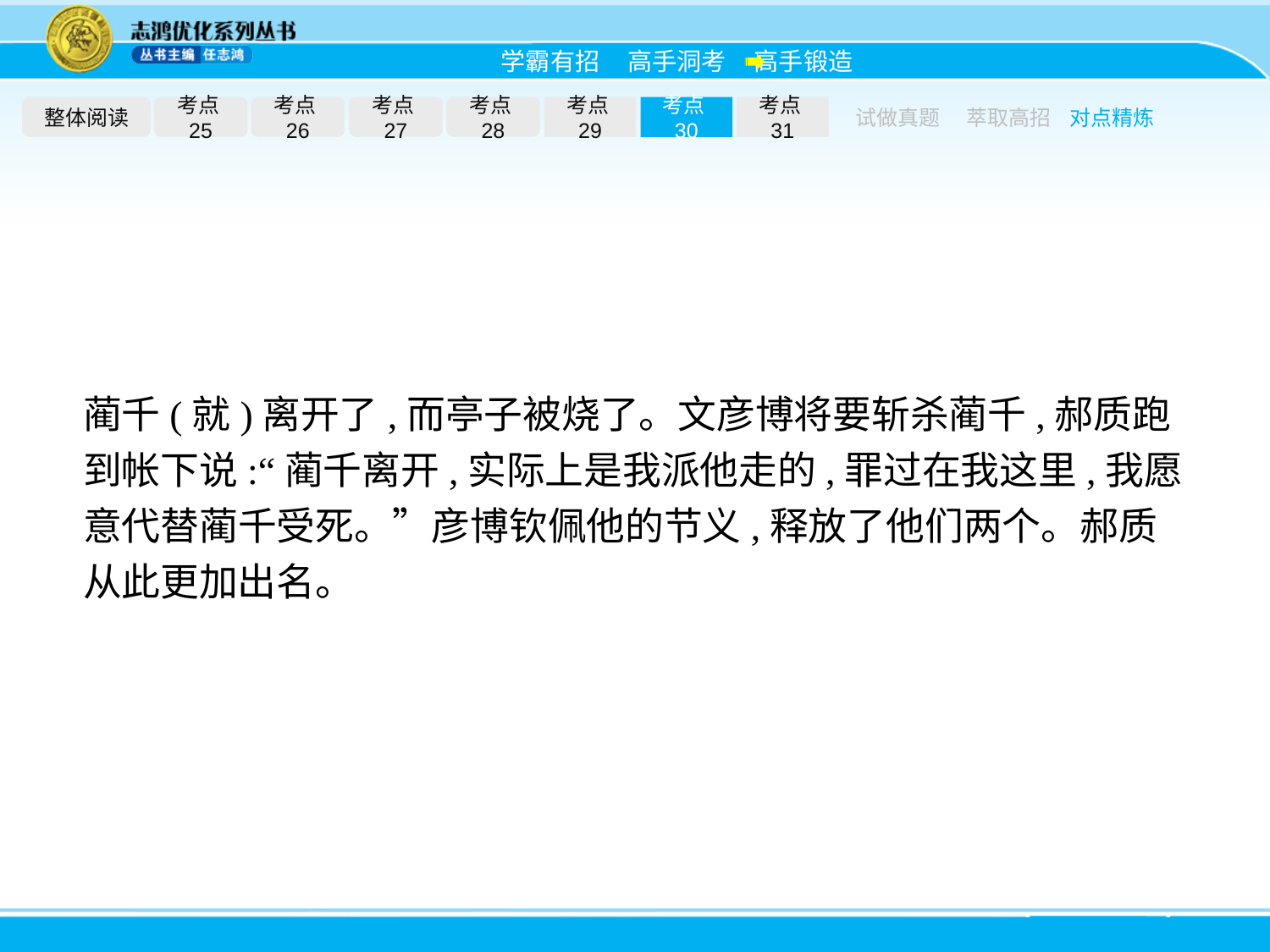

整体阅读
考点25
考点26
考点27
考点28
考点29
考点30
考点31
试做真题
萃取高招
对点精炼
蔺千(就)离开了,而亭子被烧了。文彦博将要斩杀蔺千,郝质跑到帐下说:“蔺千离开,实际上是我派他走的,罪过在我这里,我愿意代替蔺千受死。”彦博钦佩他的节义,释放了他们两个。郝质从此更加出名。